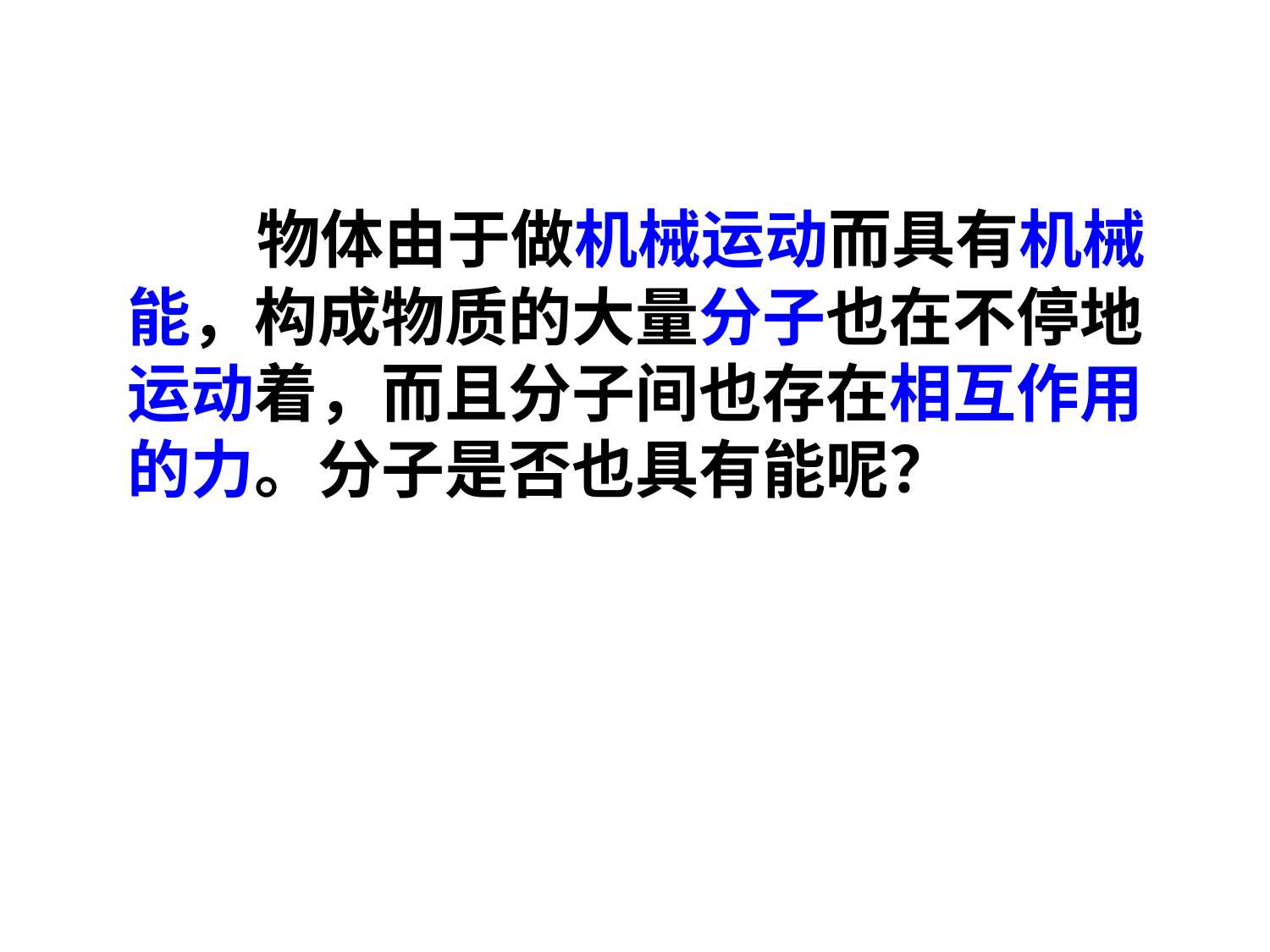

物体由于做机械运动而具有机械能，构成物质的大量分子也在不停地运动着，而且分子间也存在相互作用的力。分子是否也具有能呢？